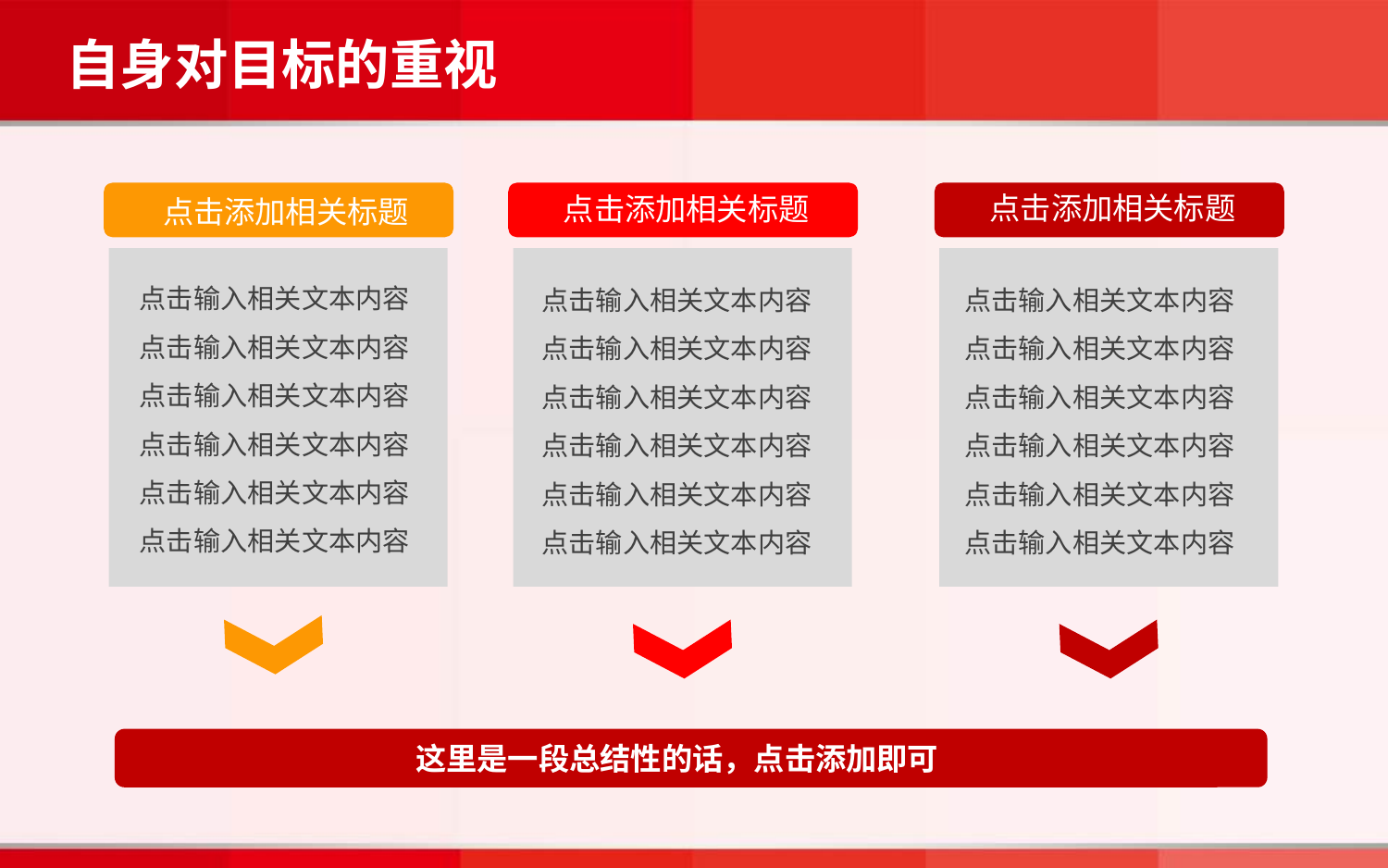

自身对目标的重视
点击添加相关标题

点击添加相关标题

点击添加相关标题

点击输入相关文本内容
点击输入相关文本内容
点击输入相关文本内容
点击输入相关文本内容
点击输入相关文本内容
点击输入相关文本内容
点击输入相关文本内容
点击输入相关文本内容
点击输入相关文本内容
点击输入相关文本内容
点击输入相关文本内容
点击输入相关文本内容
点击输入相关文本内容
点击输入相关文本内容
点击输入相关文本内容
点击输入相关文本内容
点击输入相关文本内容
点击输入相关文本内容

这里是一段总结性的话，点击添加即可